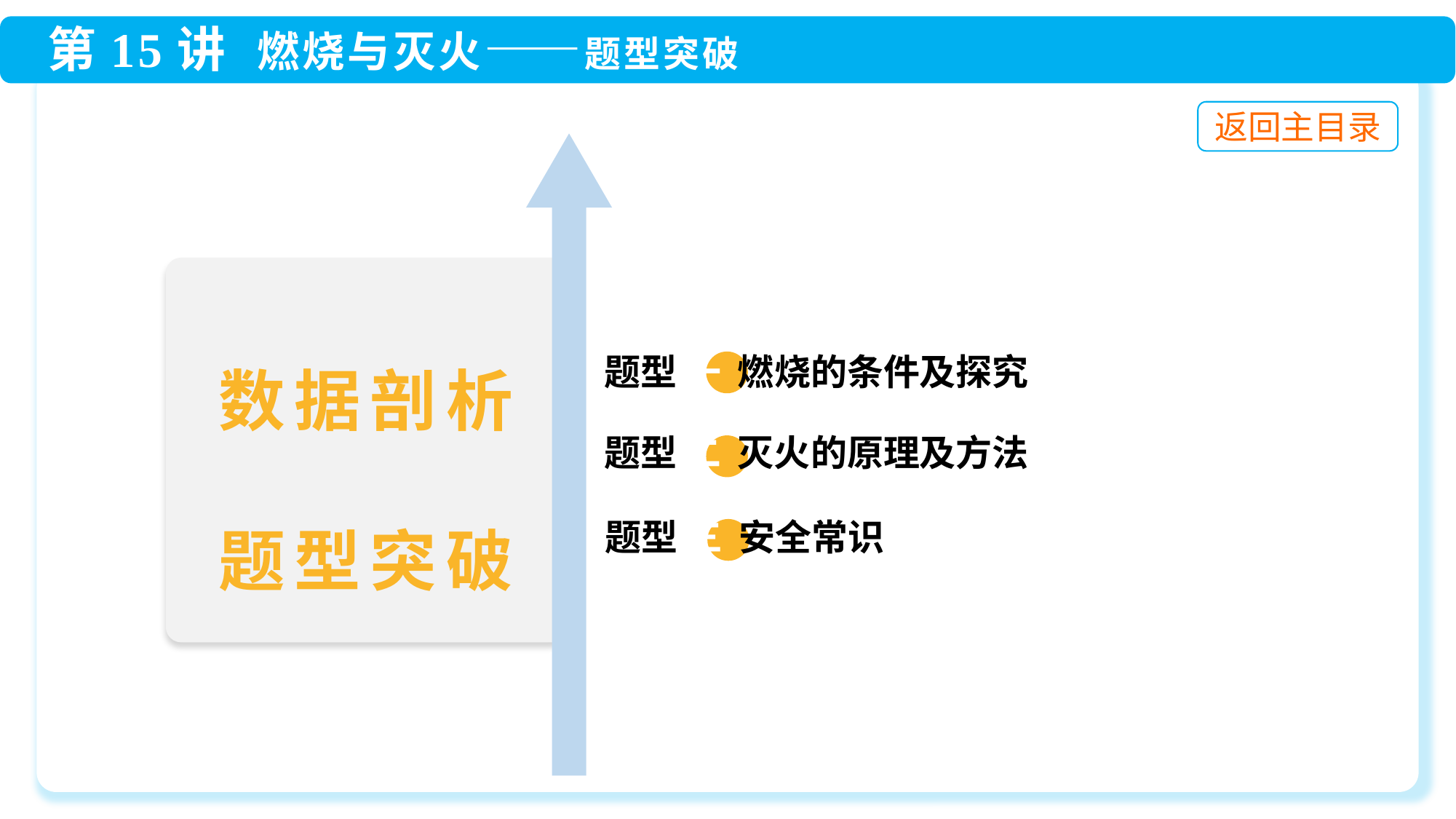

题型 一  燃烧的条件及探究
  题型 二  灭火的原理及方法
  题型 三  安全常识

数据剖析
题型突破